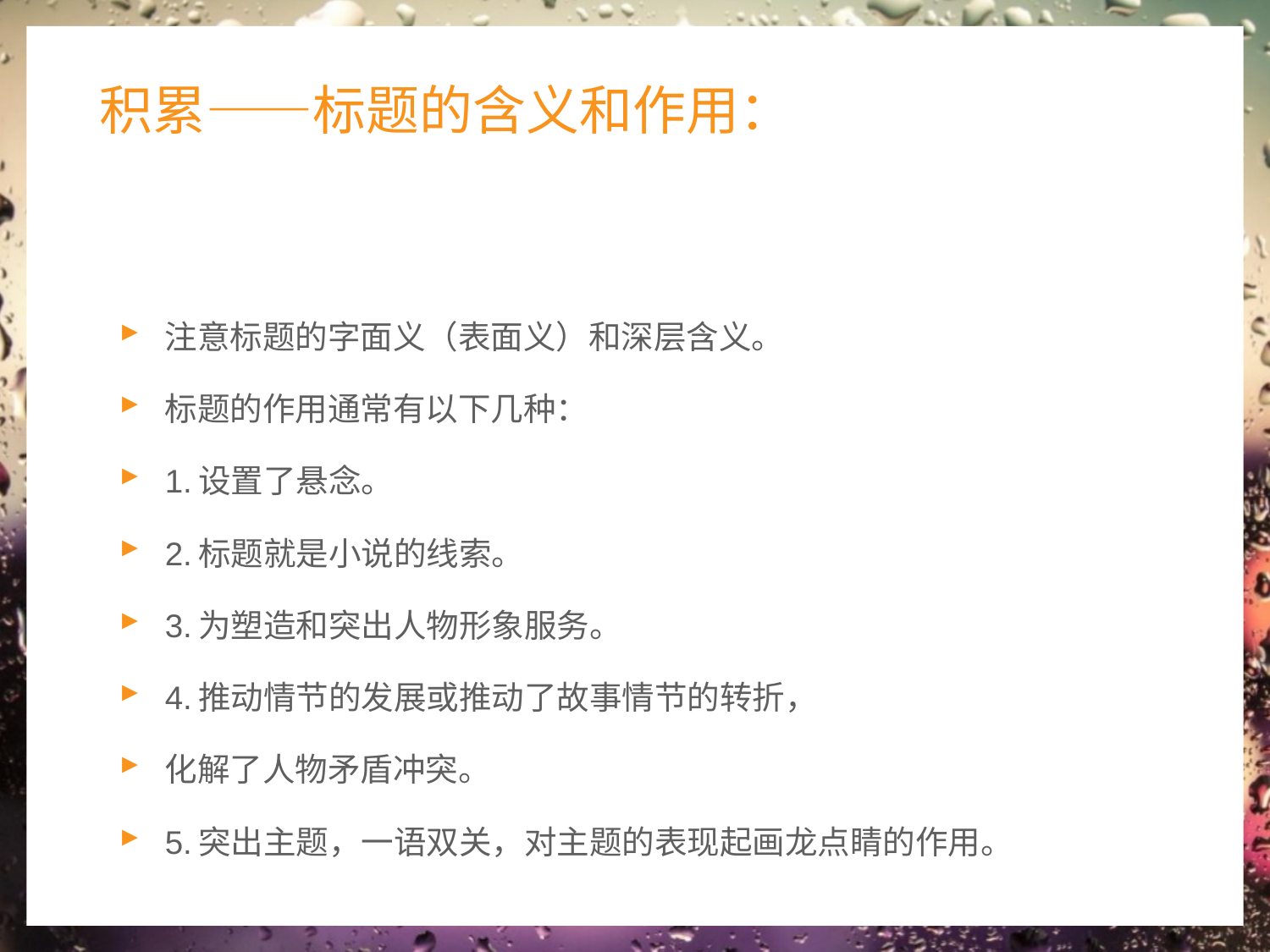

积累——标题的含义和作用：

注意标题的字面义（表面义）和深层含义。
标题的作用通常有以下几种：
1.设置了悬念。
2.标题就是小说的线索。
3.为塑造和突出人物形象服务。
4.推动情节的发展或推动了故事情节的转折，
化解了人物矛盾冲突。
5.突出主题，一语双关，对主题的表现起画龙点睛的作用。